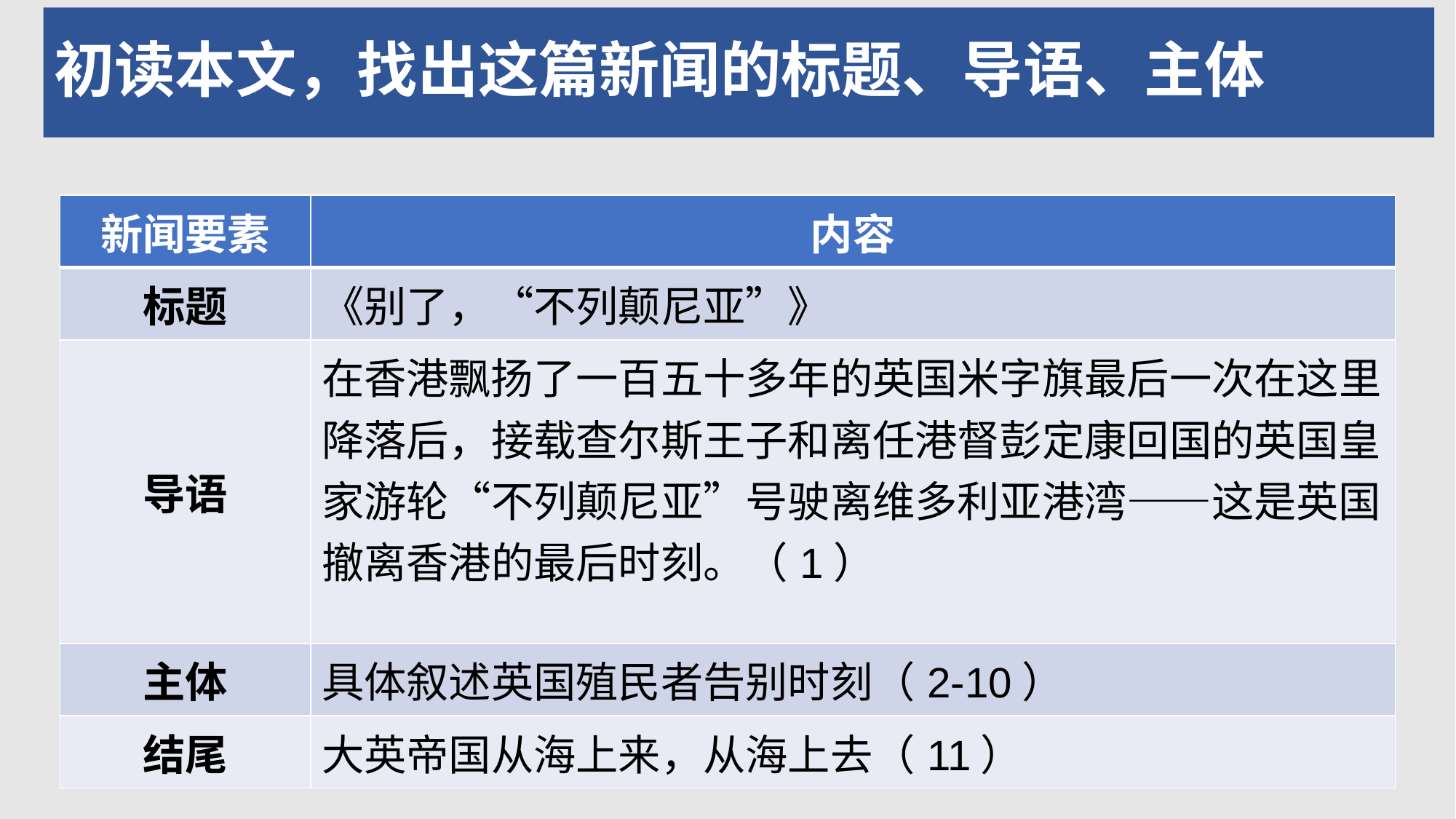

# 初读本文，找出这篇新闻的标题、导语、主体
| 新闻要素 | 内容 |
| --- | --- |
| 标题 | 《别了，“不列颠尼亚”》 |
| 导语 | 在香港飘扬了一百五十多年的英国米字旗最后一次在这里降落后，接载查尔斯王子和离任港督彭定康回国的英国皇家游轮“不列颠尼亚”号驶离维多利亚港湾——这是英国撤离香港的最后时刻。（1） |
| 主体 | 具体叙述英国殖民者告别时刻（2-10） |
| 结尾 | 大英帝国从海上来，从海上去（11） |